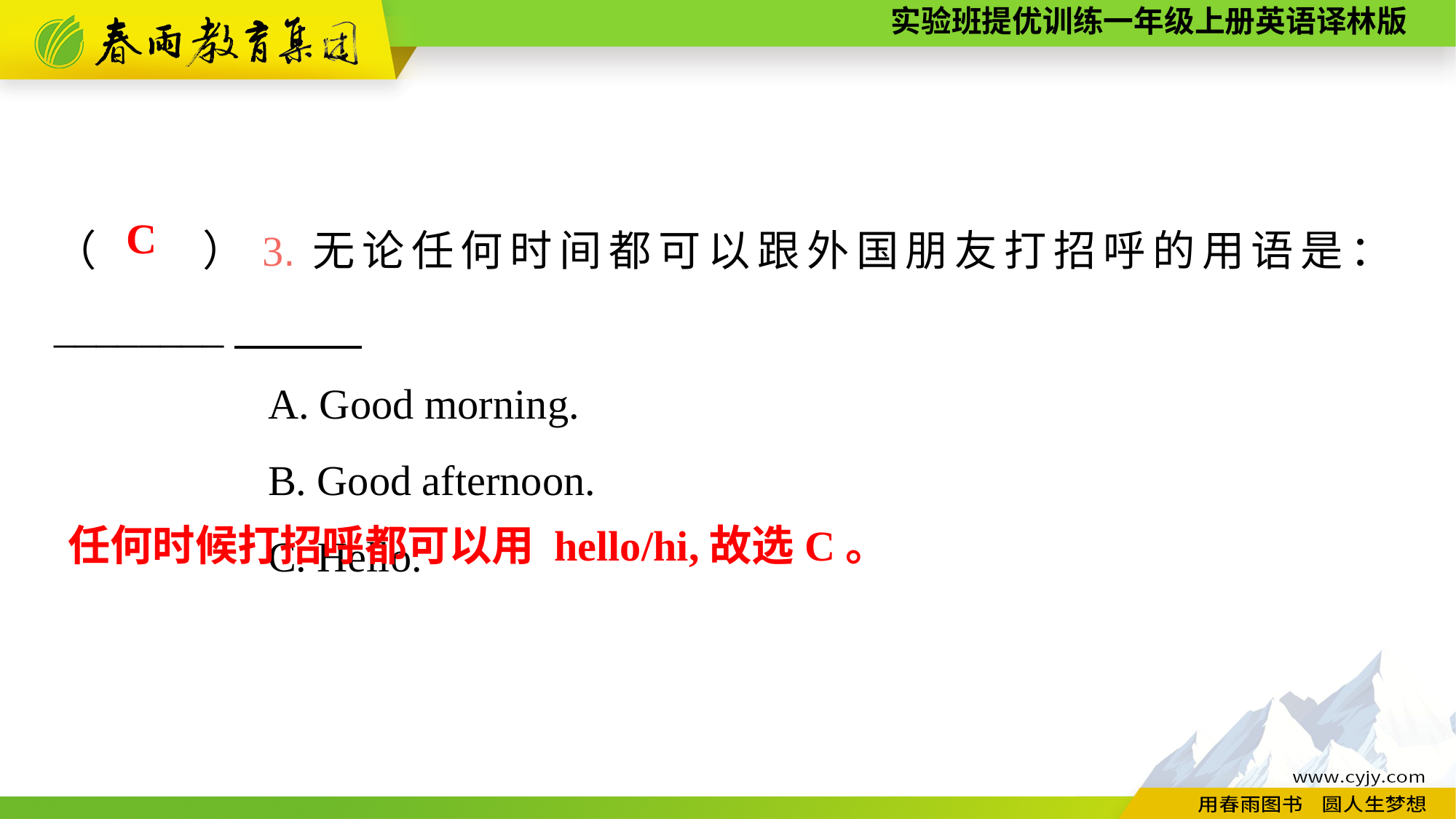

（　　）3.无论任何时间都可以跟外国朋友打招呼的用语是：________
A. Good morning.
B. Good afternoon.
C. Hello.
C
任何时候打招呼都可以用 hello/hi,故选C。